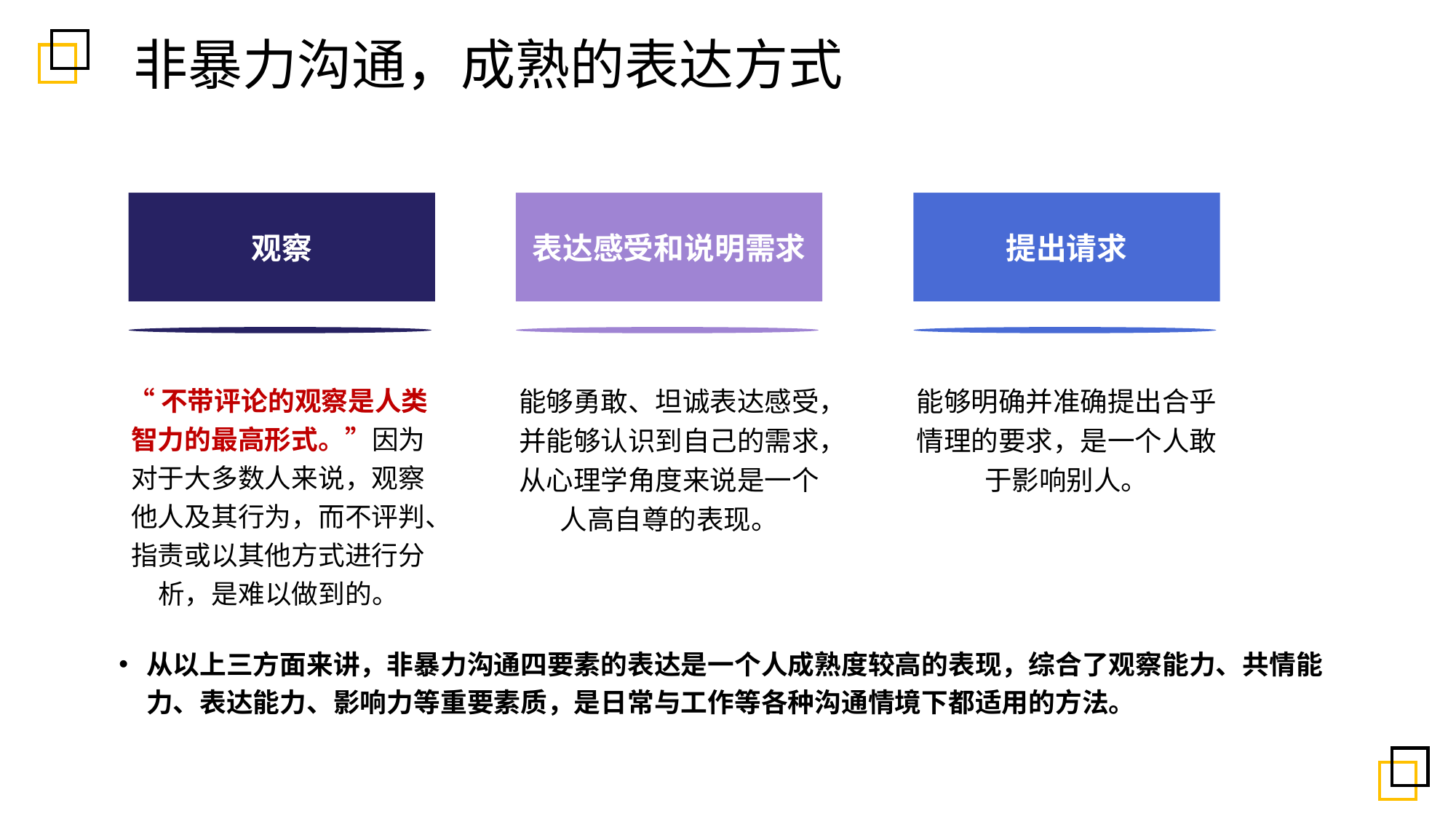

非暴力沟通，成熟的表达方式
观察
表达感受和说明需求
提出请求

“不带评论的观察是人类智力的最高形式。”因为对于大多数人来说，观察他人及其行为，而不评判、指责或以其他方式进行分析，是难以做到的。
能够勇敢、坦诚表达感受，并能够认识到自己的需求，从心理学角度来说是一个人高自尊的表现。

能够明确并准确提出合乎情理的要求，是一个人敢于影响别人。

从以上三方面来讲，非暴力沟通四要素的表达是一个人成熟度较高的表现，综合了观察能力、共情能力、表达能力、影响力等重要素质，是日常与工作等各种沟通情境下都适用的方法。